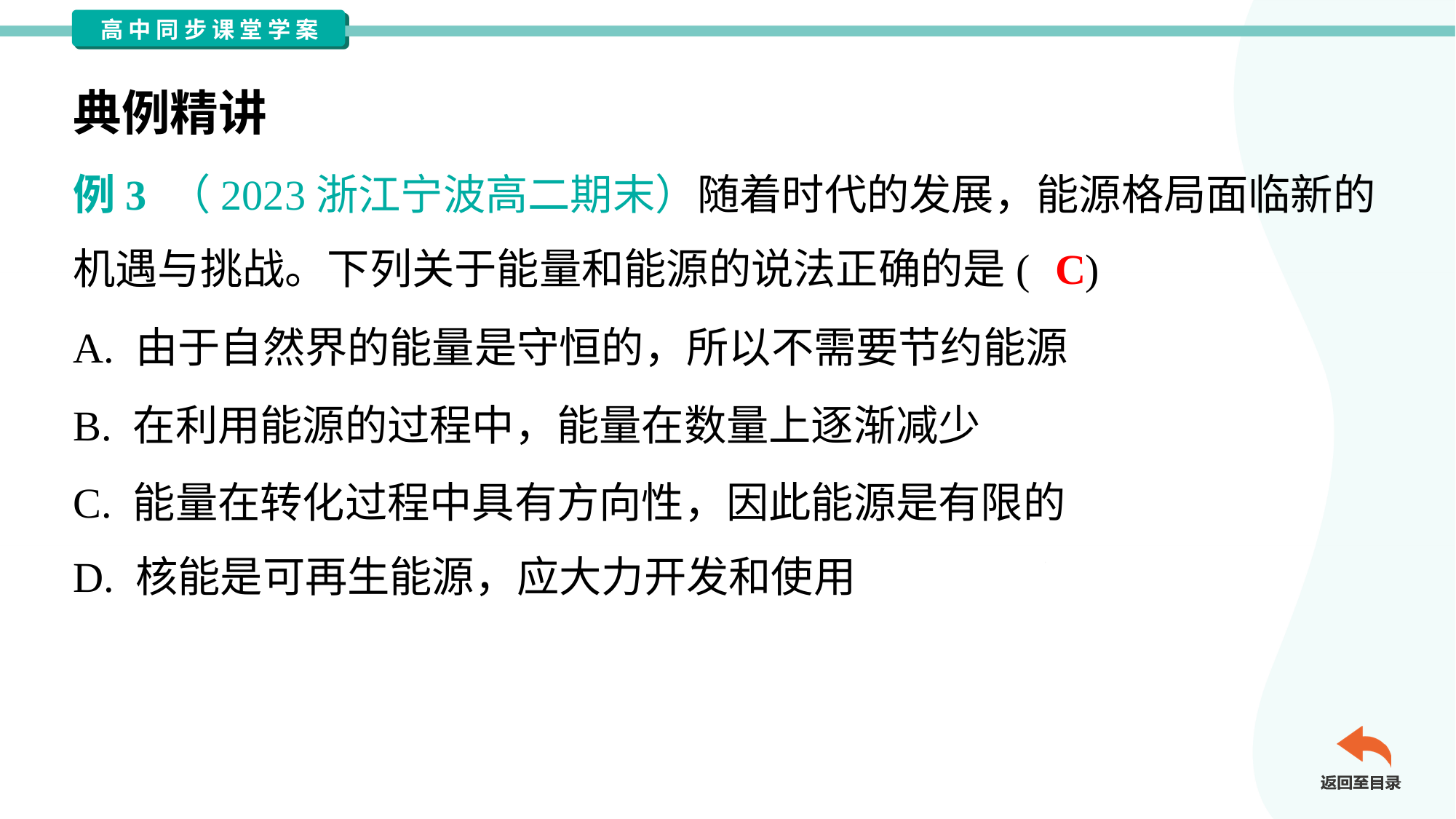

典例精讲
例3 （2023浙江宁波高二期末）随着时代的发展，能源格局面临新的
机遇与挑战。下列关于能量和能源的说法正确的是(     )
C
A. 由于自然界的能量是守恒的，所以不需要节约能源
B. 在利用能源的过程中，能量在数量上逐渐减少
C. 能量在转化过程中具有方向性，因此能源是有限的
D. 核能是可再生能源，应大力开发和使用